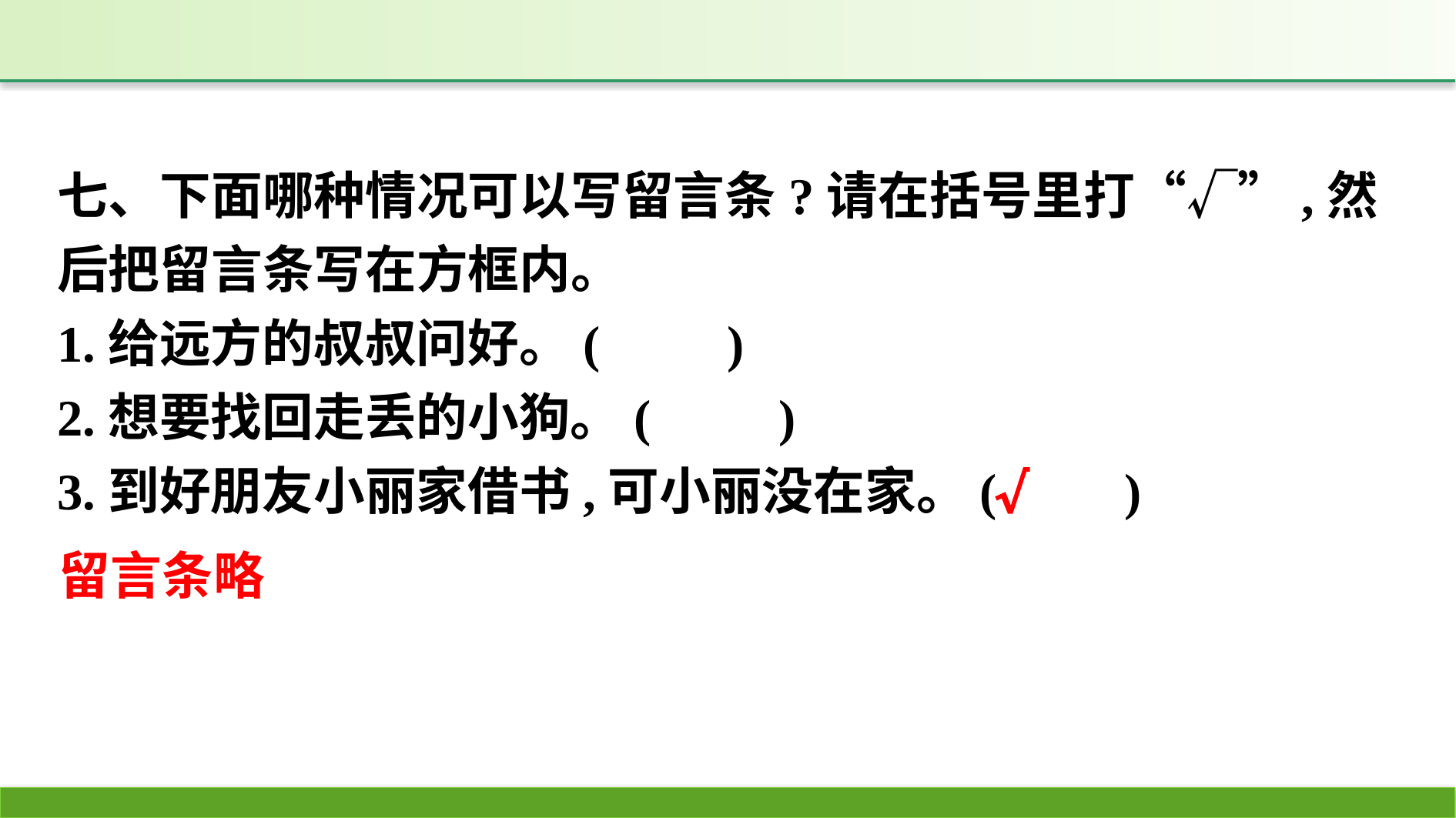

七、下面哪种情况可以写留言条?请在括号里打“√”,然后把留言条写在方框内。
1.给远方的叔叔问好。(　　)
2.想要找回走丢的小狗。(　　)
3.到好朋友小丽家借书,可小丽没在家。(　　)
√
留言条略